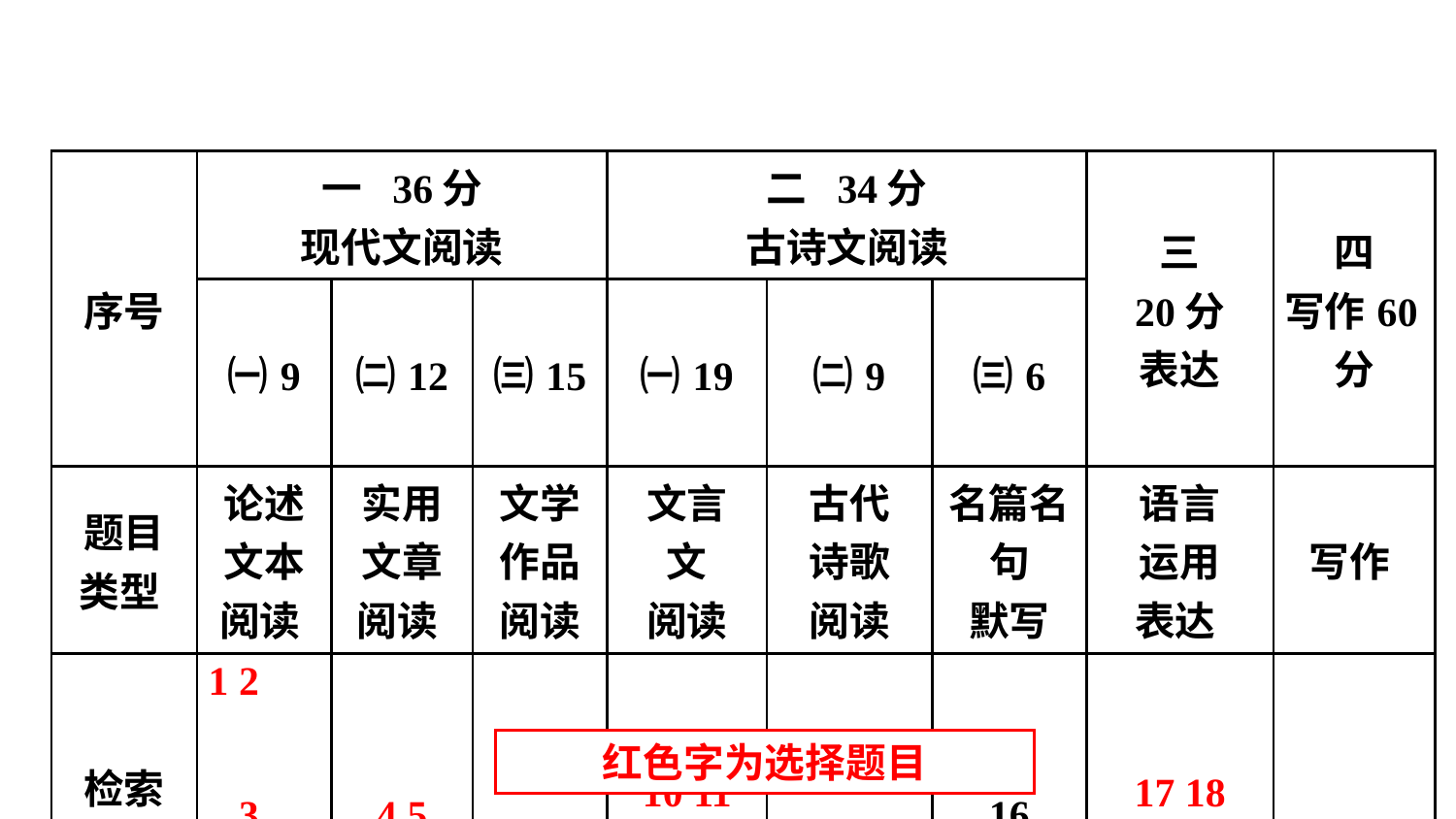

| 序号 | 一 36分 现代文阅读 |  |  | 二 34分 古诗文阅读 |  |  | 三 20分 表达 | 四 写作60分 |
| --- | --- | --- | --- | --- | --- | --- | --- | --- |
|  | ㈠9 | ㈡12 | ㈢15 | ㈠19 | ㈡9 | ㈢6 |  |  |
| 题目 类型 | 论述 文本 阅读 | 实用文章阅读 | 文学 作品 阅读 | 文言 文 阅读 | 古代 诗歌 阅读 | 名篇名句 默写 | 语言 运用 表达 | 写作 |
| 检索 为主 | 1 2 3 | 4 5 |  | 10 11 12 |  | 16 | 17 18 19 20 |  |
| 加工 为主 |  | 6 | 7 8 9 | 13 | 14 15 |  | 21 | 22 |
红色字为选择题目